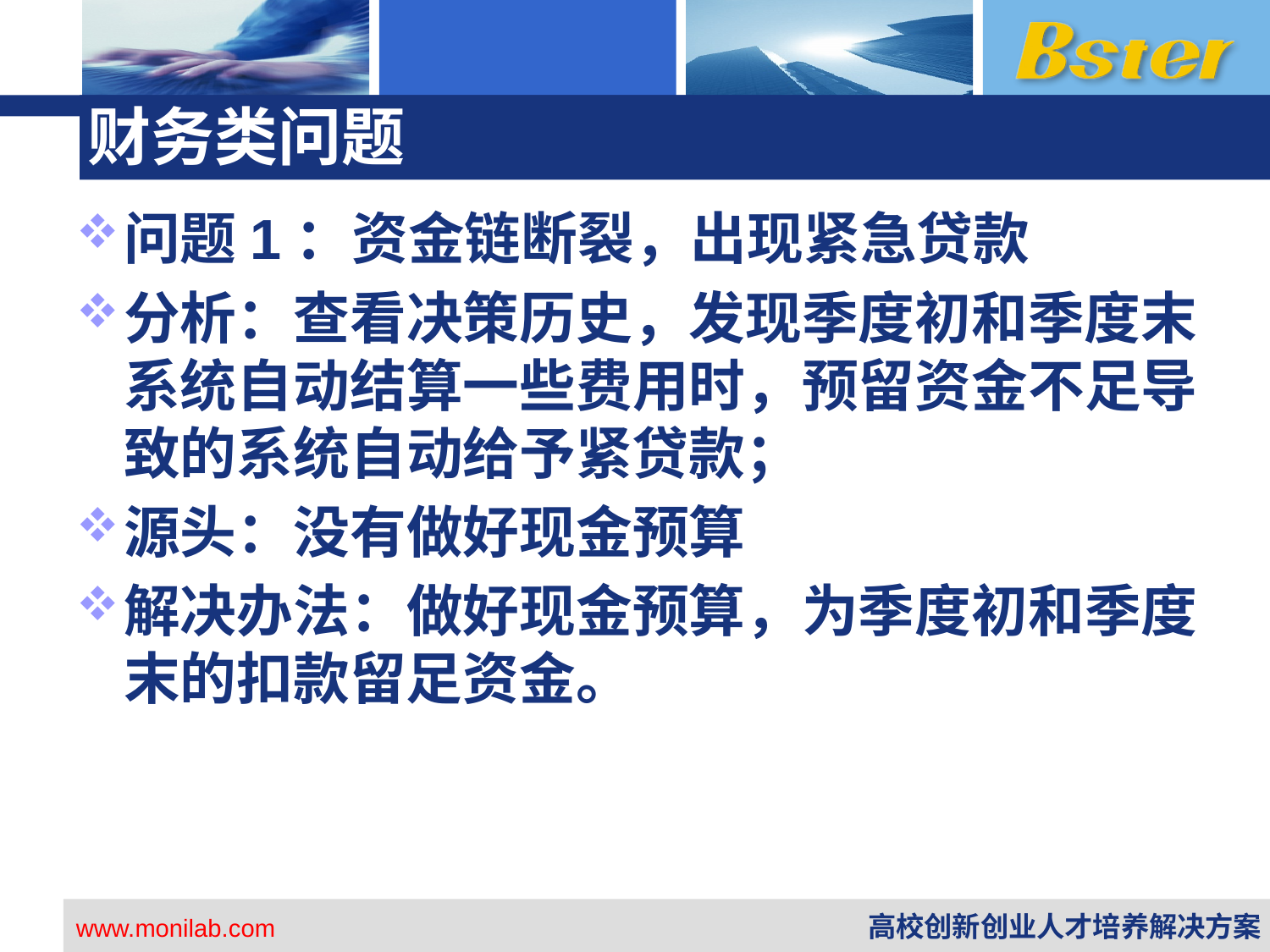

# 财务类问题
问题1：资金链断裂，出现紧急贷款
分析：查看决策历史，发现季度初和季度末系统自动结算一些费用时，预留资金不足导致的系统自动给予紧贷款；
源头：没有做好现金预算
解决办法：做好现金预算，为季度初和季度末的扣款留足资金。